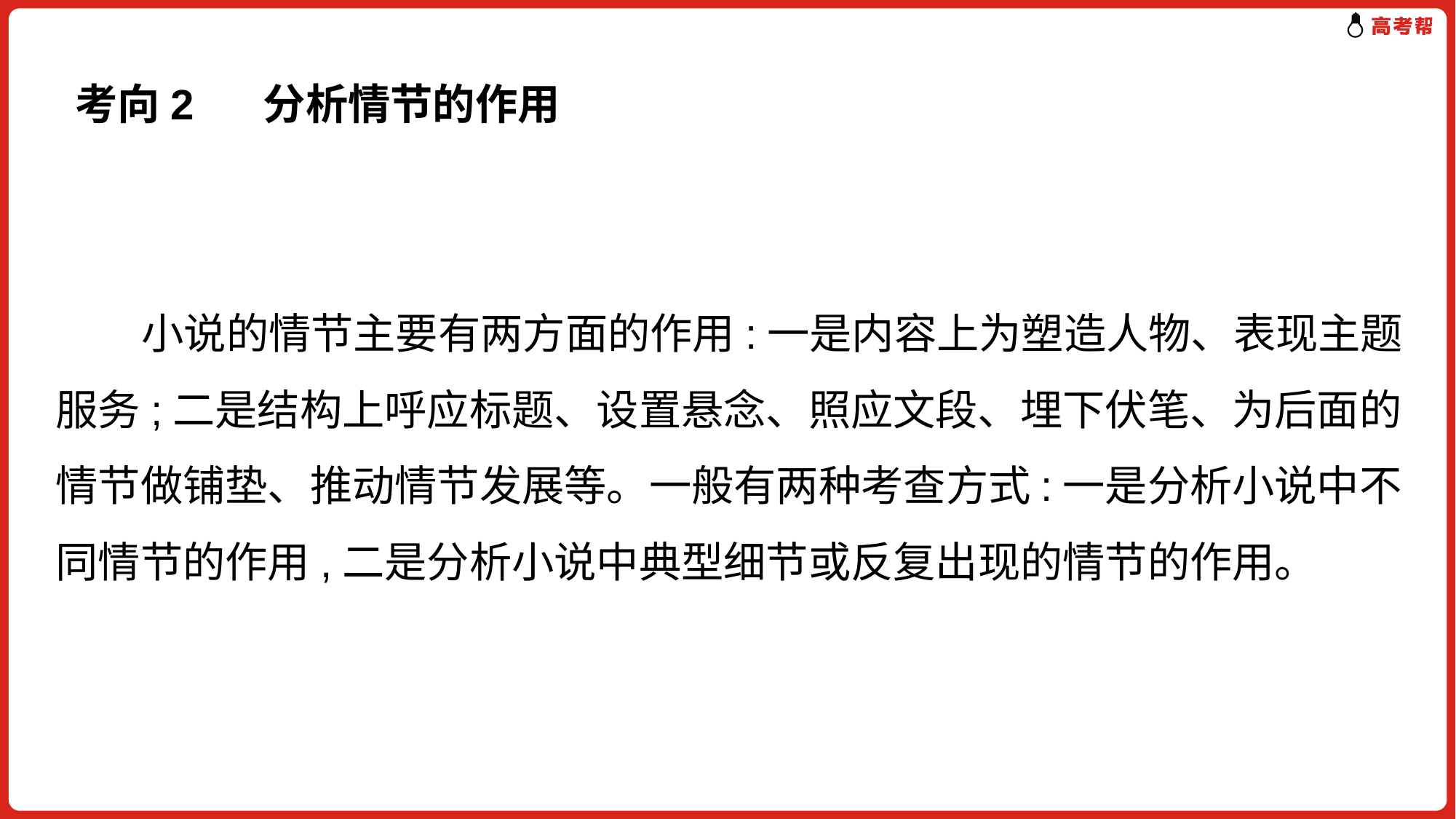

考向2     分析情节的作用

        小说的情节主要有两方面的作用:一是内容上为塑造人物、表现主题服务;二是结构上呼应标题、设置悬念、照应文段、埋下伏笔、为后面的情节做铺垫、推动情节发展等。一般有两种考查方式:一是分析小说中不同情节的作用,二是分析小说中典型细节或反复出现的情节的作用。